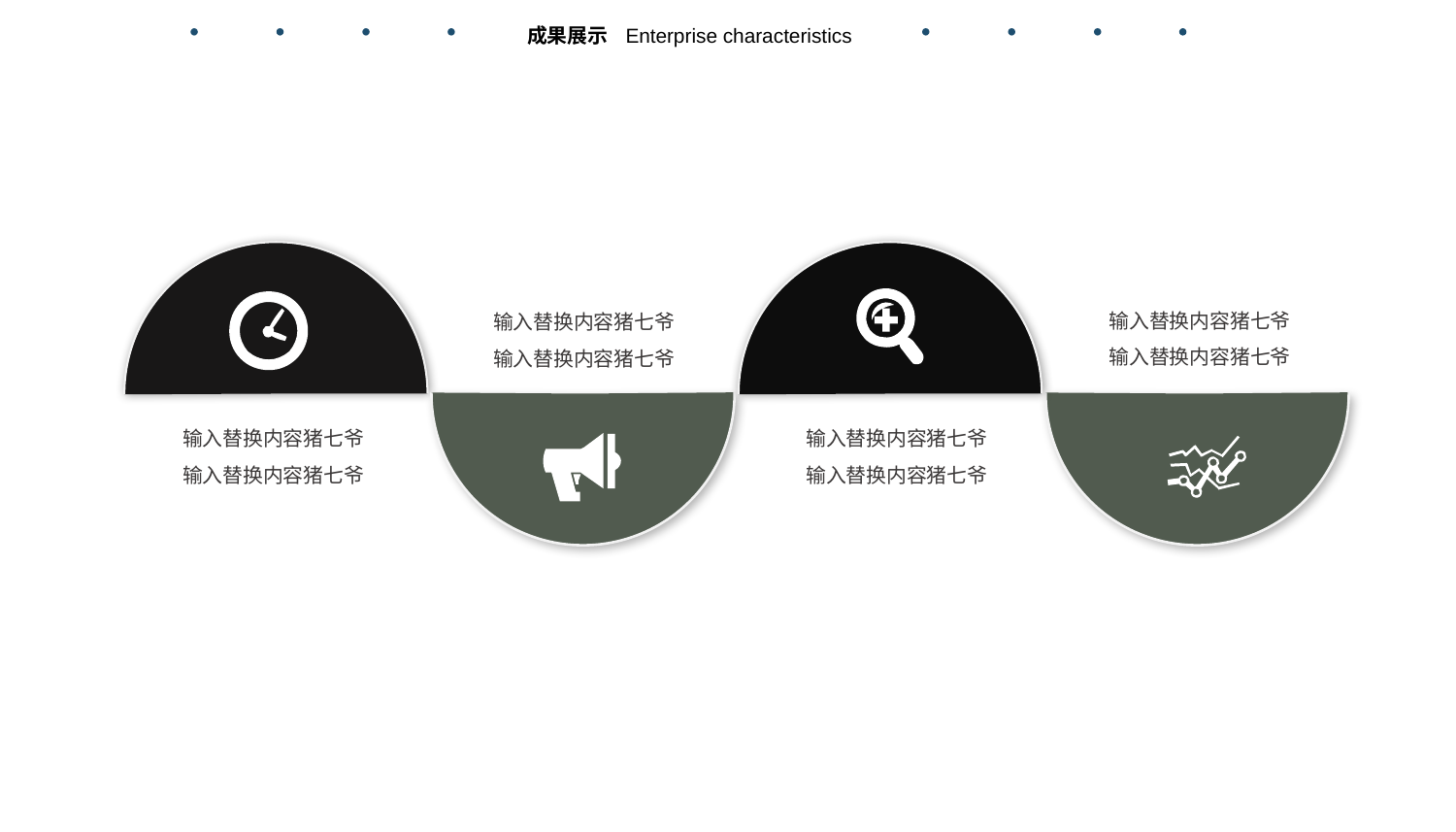

成果展示
Enterprise characteristics

输入替换内容猪七爷
输入替换内容猪七爷
输入替换内容猪七爷
输入替换内容猪七爷
输入替换内容猪七爷
输入替换内容猪七爷
输入替换内容猪七爷
输入替换内容猪七爷